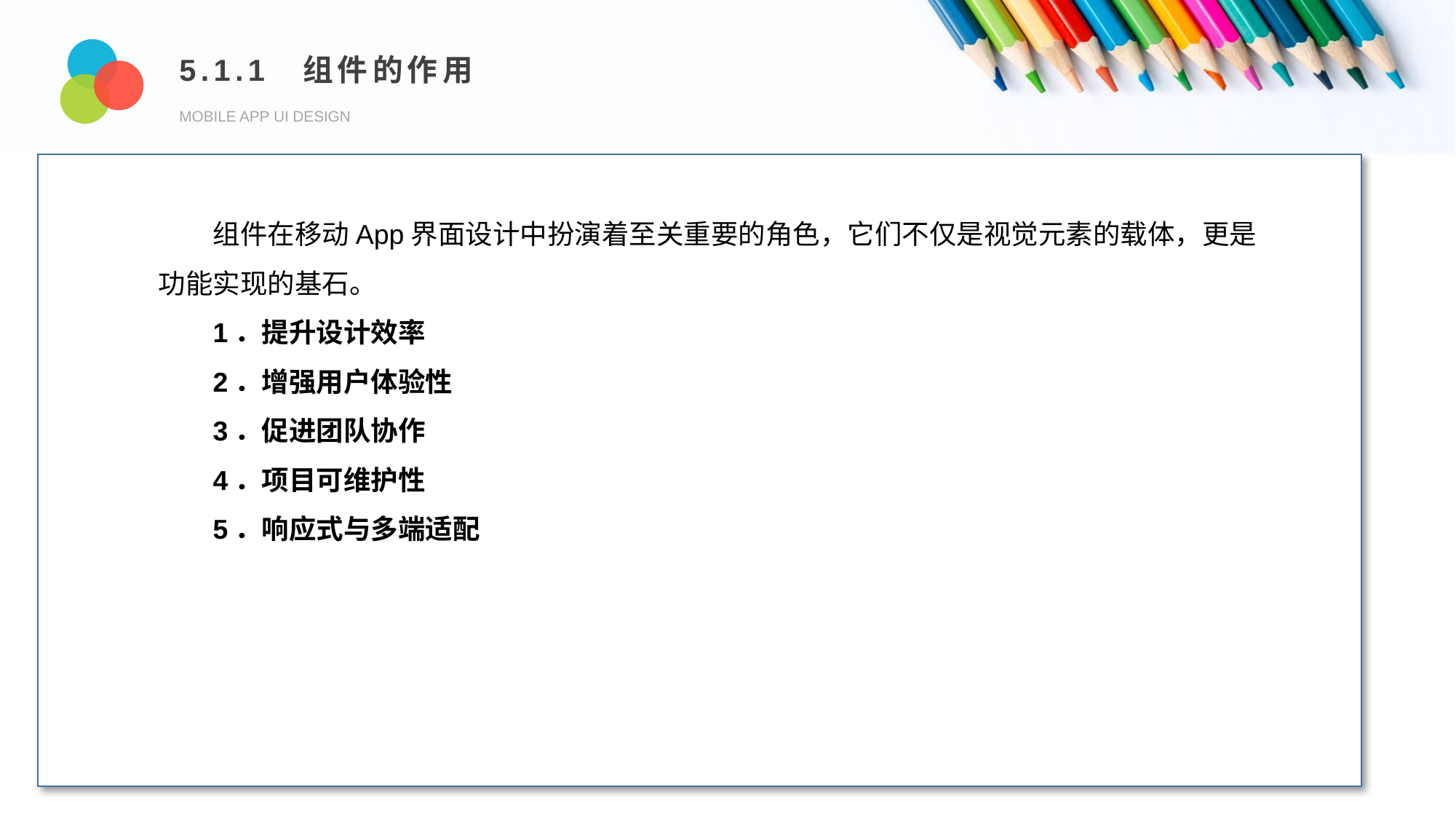

5.1.1  组件的作用
MOBILE APP UI DESIGN
Design and Production
组件在移动App界面设计中扮演着至关重要的角色，它们不仅是视觉元素的载体，更是功能实现的基石。
1．提升设计效率
2．增强用户体验性
3．促进团队协作
4．项目可维护性
5．响应式与多端适配